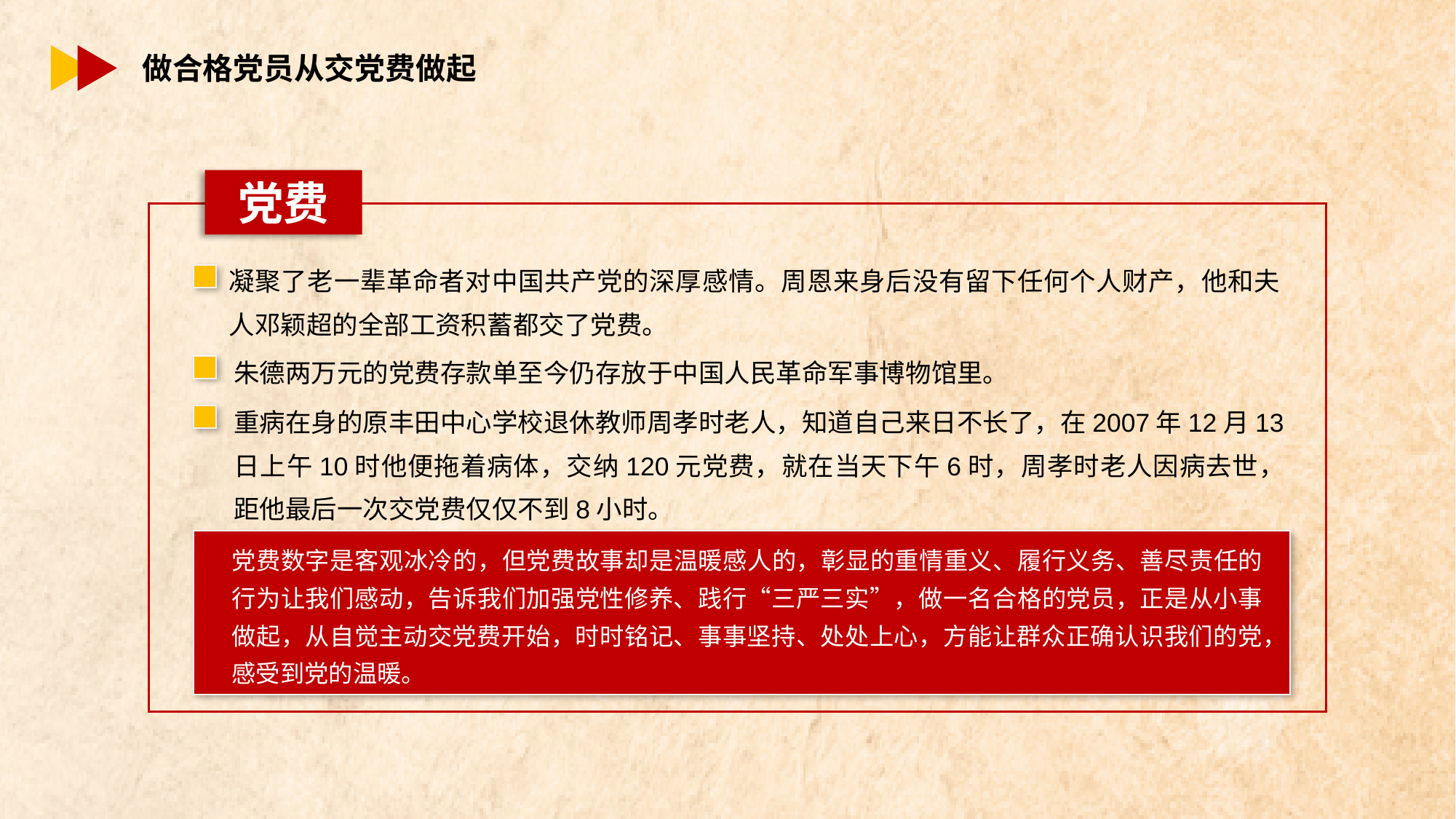

做合格党员从交党费做起

党费

凝聚了老一辈革命者对中国共产党的深厚感情。周恩来身后没有留下任何个人财产，他和夫人邓颖超的全部工资积蓄都交了党费。

朱德两万元的党费存款单至今仍存放于中国人民革命军事博物馆里。

重病在身的原丰田中心学校退休教师周孝时老人，知道自己来日不长了，在2007年12月13日上午10时他便拖着病体，交纳120元党费，就在当天下午6时，周孝时老人因病去世，距他最后一次交党费仅仅不到8小时。

党费数字是客观冰冷的，但党费故事却是温暖感人的，彰显的重情重义、履行义务、善尽责任的行为让我们感动，告诉我们加强党性修养、践行“三严三实”，做一名合格的党员，正是从小事做起，从自觉主动交党费开始，时时铭记、事事坚持、处处上心，方能让群众正确认识我们的党，感受到党的温暖。